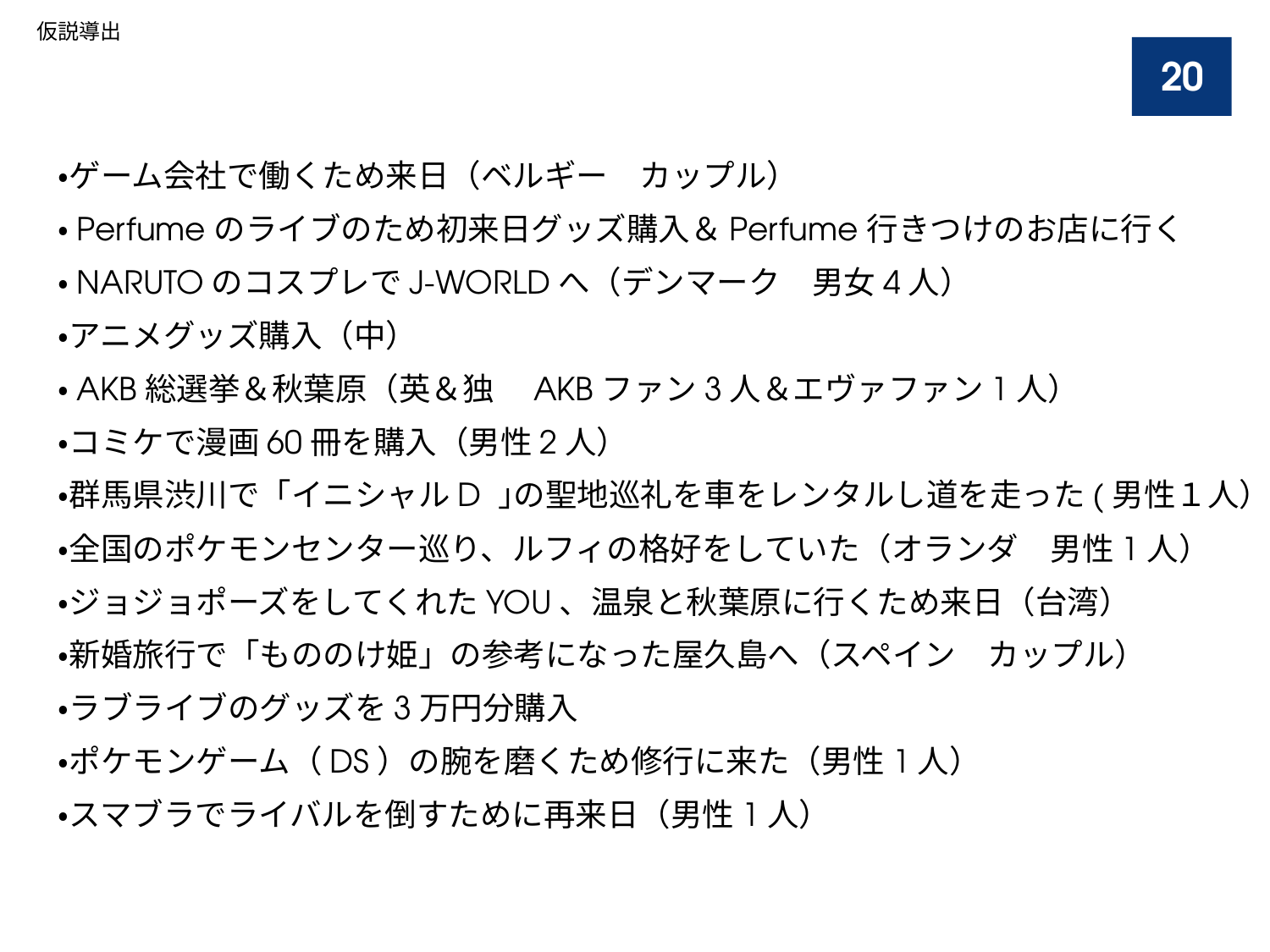

仮説導出
20
・ゲーム会社で働くため来日（ベルギー　カップル）
・Perfumeのライブのため初来日グッズ購入＆Perfume行きつけのお店に行く
・NARUTOのコスプレでJ-WORLDへ（デンマーク　男女4人）
・アニメグッズ購入（中）
・AKB総選挙＆秋葉原（英＆独　AKBファン3人＆エヴァファン1人）
・コミケで漫画60冊を購入（男性2人）
・群馬県渋川で「イニシャルD ｣の聖地巡礼を車をレンタルし道を走った(男性１人）
・全国のポケモンセンター巡り、ルフィの格好をしていた（オランダ　男性1人）
・ジョジョポーズをしてくれたYOU、温泉と秋葉原に行くため来日（台湾）
・新婚旅行で「もののけ姫」の参考になった屋久島へ（スペイン　カップル）
・ラブライブのグッズを3万円分購入
・ポケモンゲーム（DS）の腕を磨くため修行に来た（男性1人）
・スマブラでライバルを倒すために再来日（男性1人）